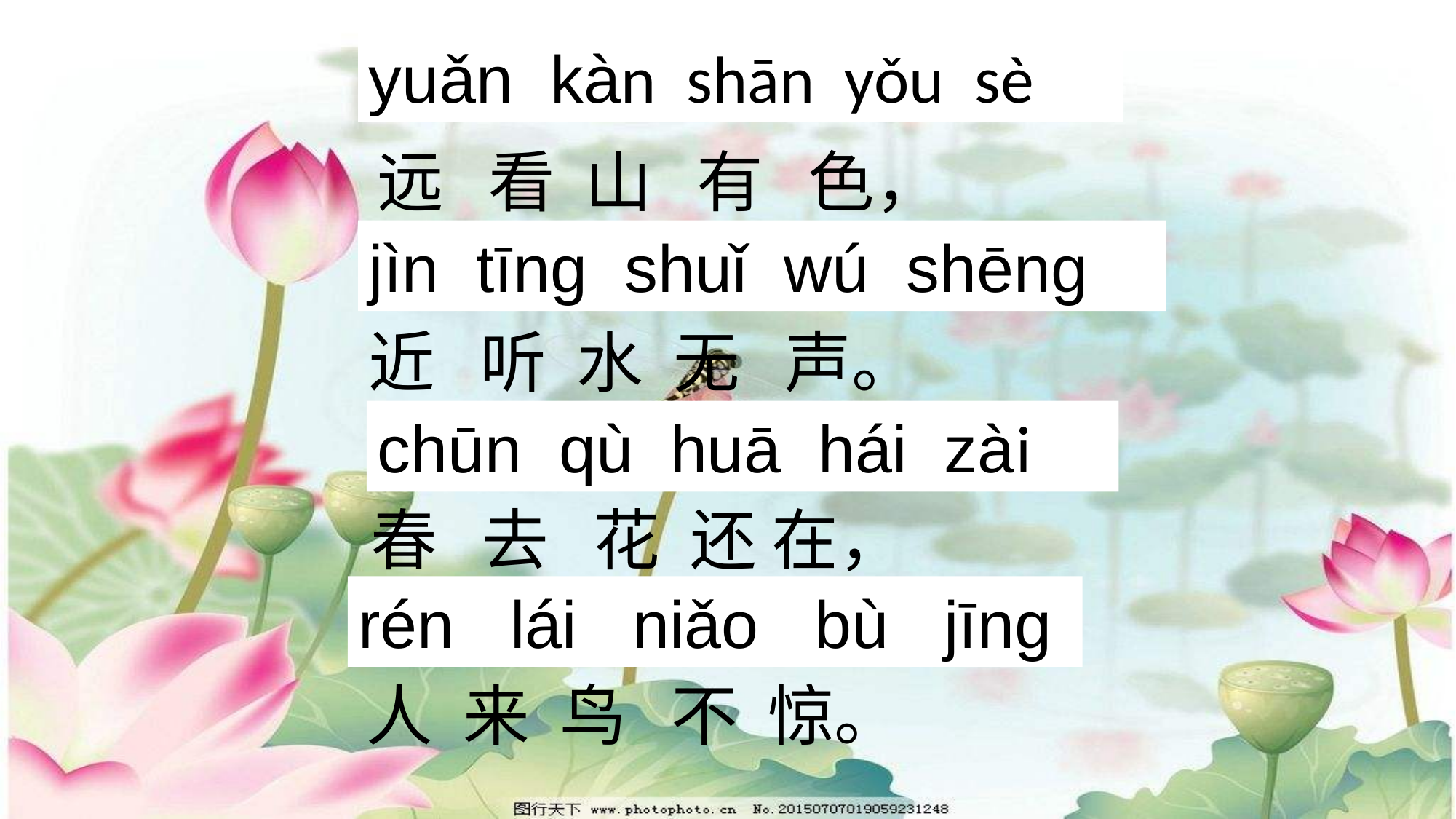

18

yuǎn  kàn  shān  yǒu  sè
远   看  山   有   色，
jìn  tīng  shuǐ  wú  shēng
近   听  水  无   声。
chūn  qù  huā  hái  zài
春   去   花  还 在，
rén   lái   niǎo   bù   jīng
人  来  鸟   不  惊。